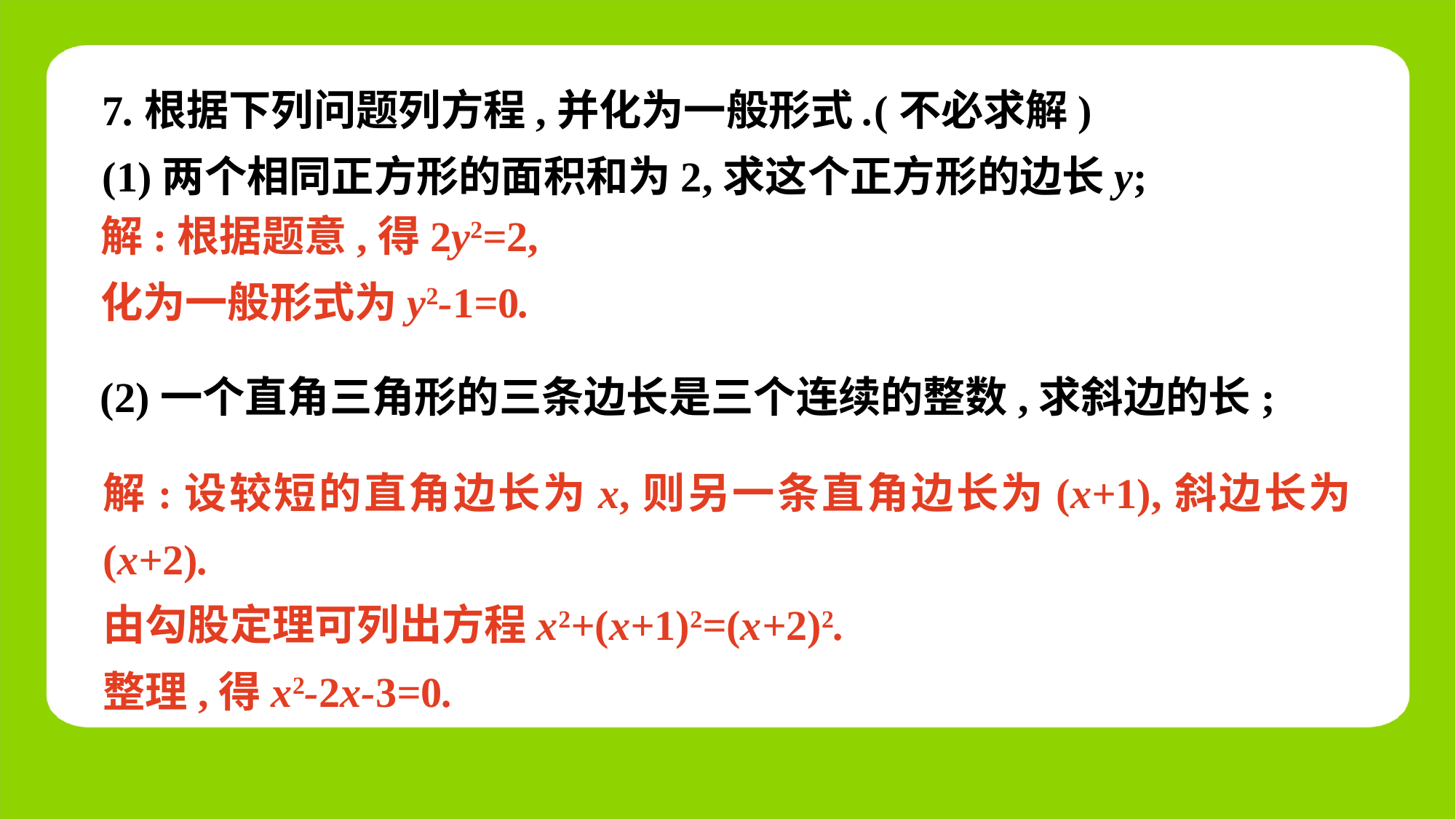

7.根据下列问题列方程,并化为一般形式.(不必求解)
(1)两个相同正方形的面积和为2,求这个正方形的边长y;
解:根据题意,得2y2=2,
化为一般形式为y2-1=0.
(2)一个直角三角形的三条边长是三个连续的整数,求斜边的长;
解:设较短的直角边长为x,则另一条直角边长为(x+1),斜边长为(x+2).
由勾股定理可列出方程x2+(x+1)2=(x+2)2.
整理,得x2-2x-3=0.